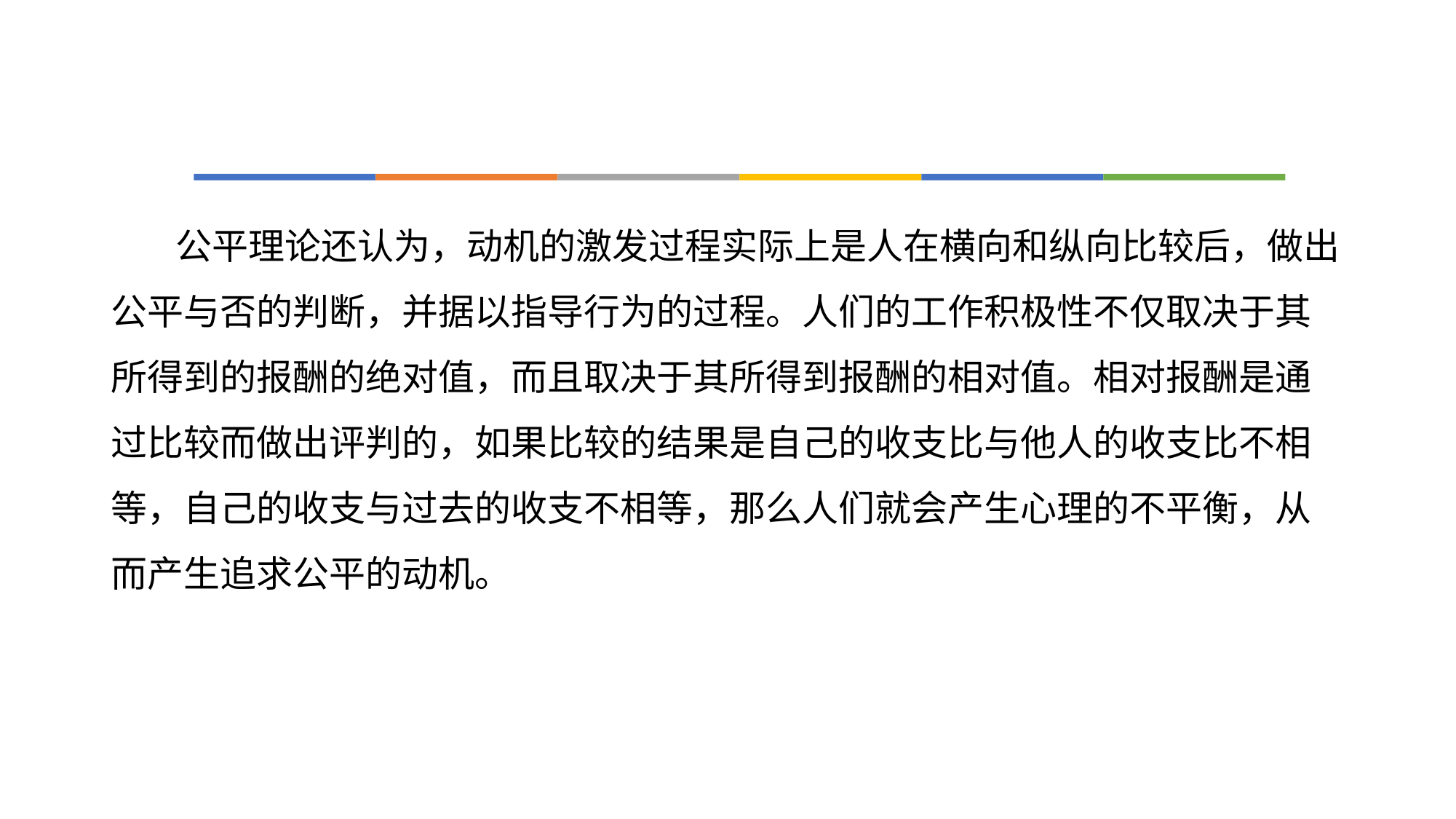

#
公平理论还认为，动机的激发过程实际上是人在横向和纵向比较后，做出公平与否的判断，并据以指导行为的过程。人们的工作积极性不仅取决于其所得到的报酬的绝对值，而且取决于其所得到报酬的相对值。相对报酬是通过比较而做出评判的，如果比较的结果是自己的收支比与他人的收支比不相等，自己的收支与过去的收支不相等，那么人们就会产生心理的不平衡，从而产生追求公平的动机。